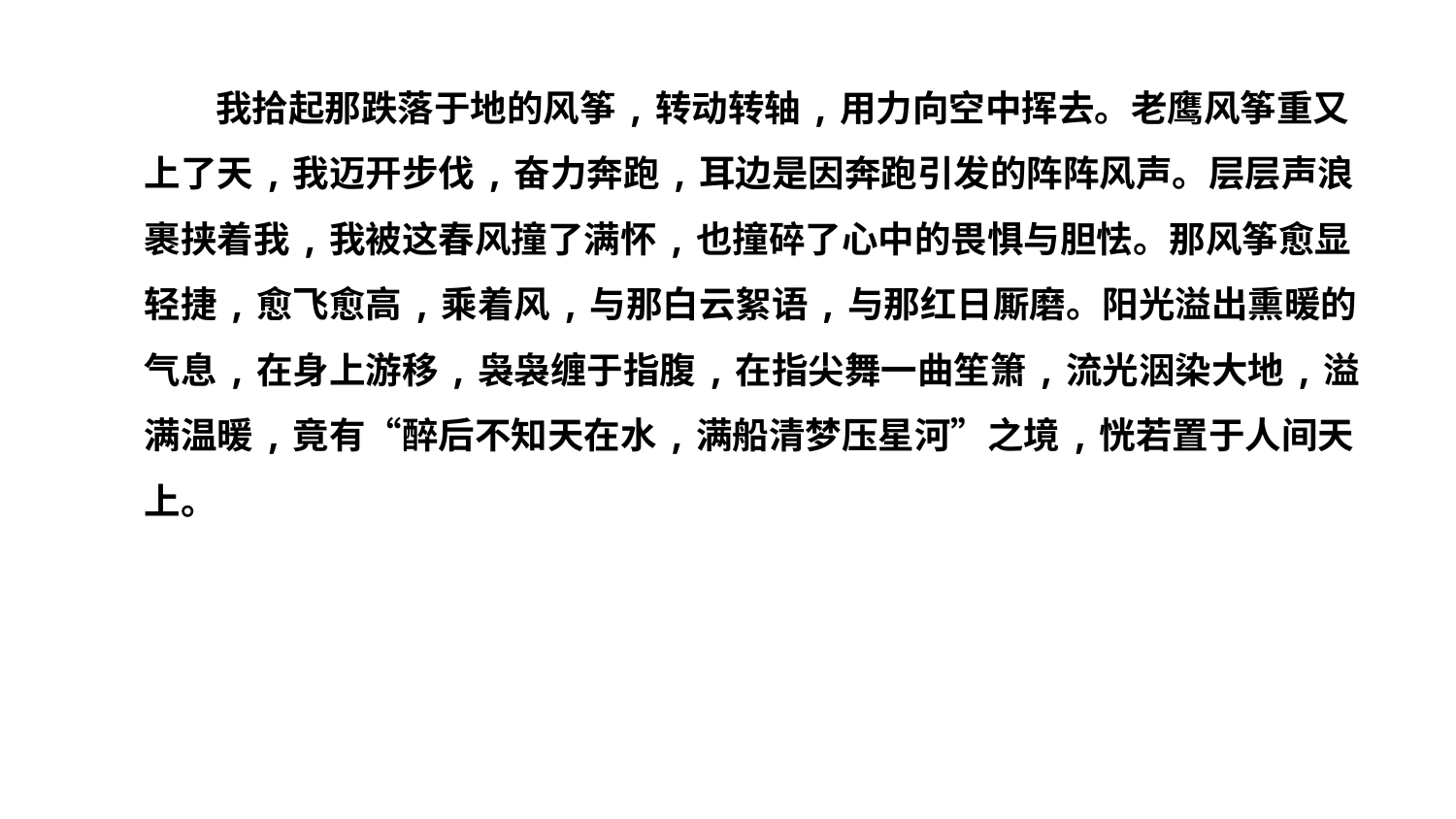

我拾起那跌落于地的风筝,转动转轴,用力向空中挥去。老鹰风筝重又上了天,我迈开步伐,奋力奔跑,耳边是因奔跑引发的阵阵风声。层层声浪裹挟着我,我被这春风撞了满怀,也撞碎了心中的畏惧与胆怯。那风筝愈显轻捷,愈飞愈高,乘着风,与那白云絮语,与那红日厮磨。阳光溢出熏暖的气息,在身上游移,袅袅缠于指腹,在指尖舞一曲笙箫,流光洇染大地,溢满温暖,竟有“醉后不知天在水,满船清梦压星河”之境,恍若置于人间天上。